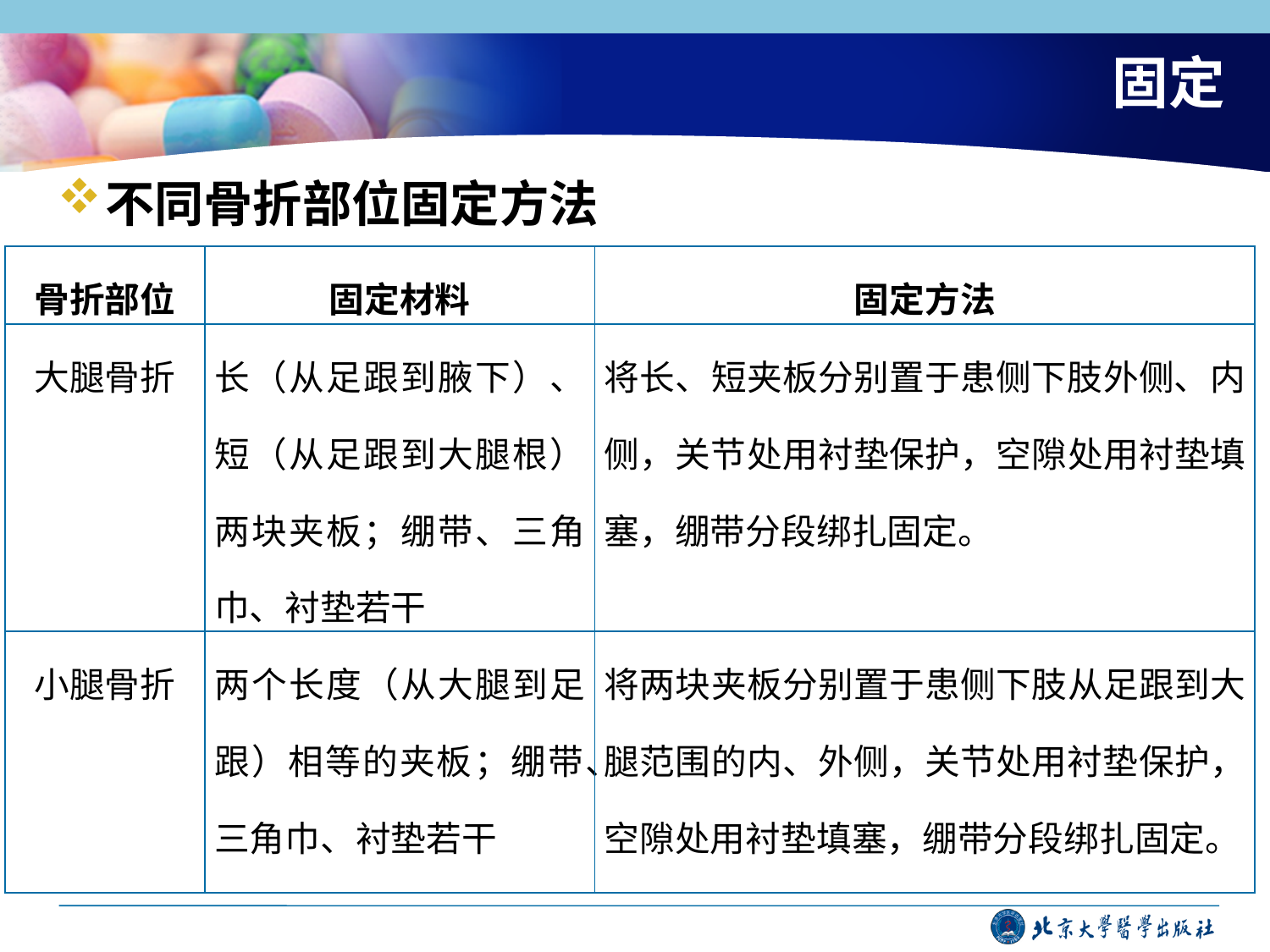

# 固定
不同骨折部位固定方法
| 骨折部位 | 固定材料 | 固定方法 |
| --- | --- | --- |
| 大腿骨折 | 长（从足跟到腋下）、短（从足跟到大腿根）两块夹板；绷带、三角巾、衬垫若干 | 将长、短夹板分别置于患侧下肢外侧、内侧，关节处用衬垫保护，空隙处用衬垫填塞，绷带分段绑扎固定。 |
| 小腿骨折 | 两个长度（从大腿到足跟）相等的夹板；绷带、三角巾、衬垫若干 | 将两块夹板分别置于患侧下肢从足跟到大腿范围的内、外侧，关节处用衬垫保护，空隙处用衬垫填塞，绷带分段绑扎固定。 |